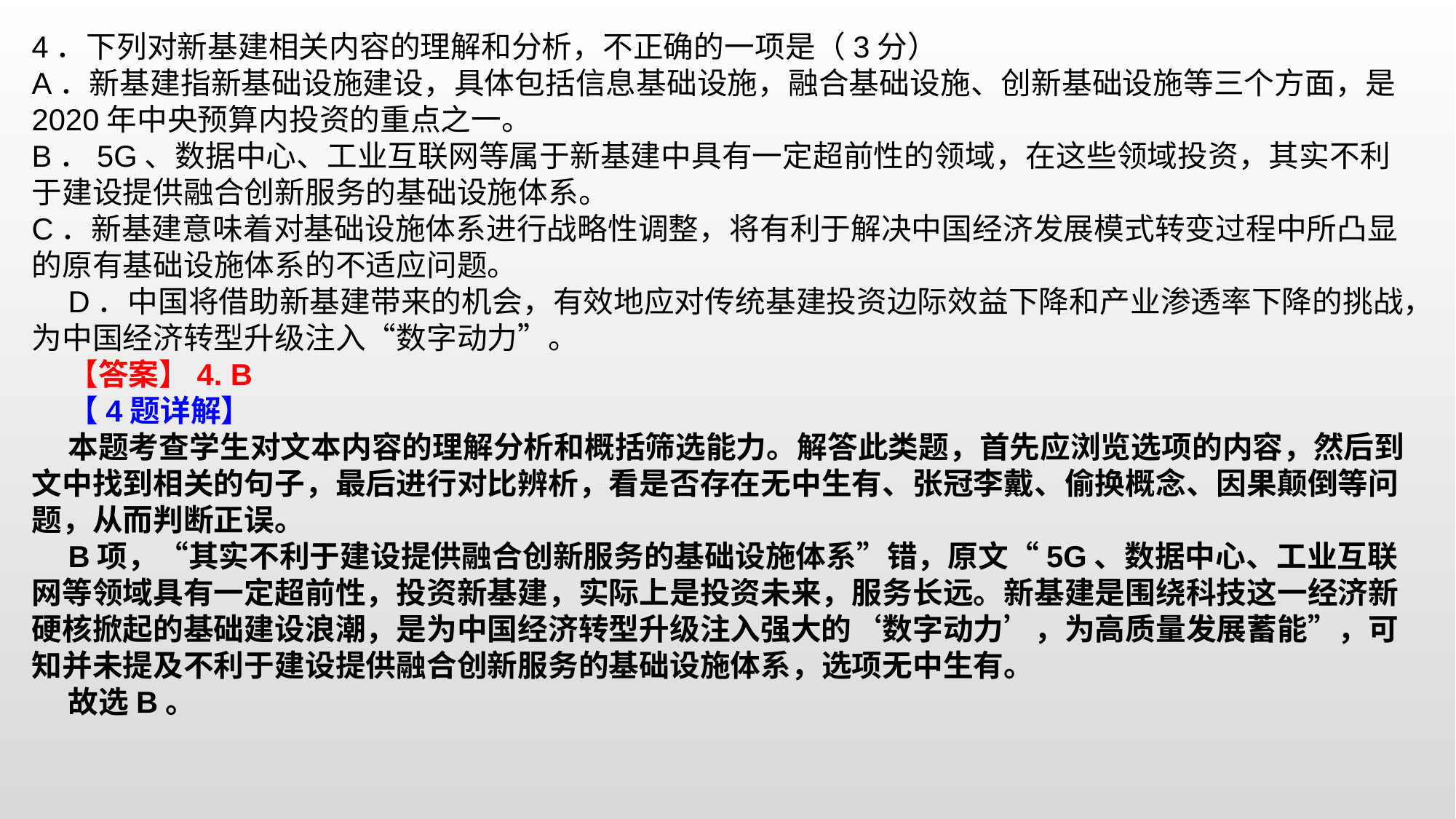

4．下列对新基建相关内容的理解和分析，不正确的一项是（3分）A．新基建指新基础设施建设，具体包括信息基础设施，融合基础设施、创新基础设施等三个方面，是2020年中央预算内投资的重点之一。B．5G、数据中心、工业互联网等属于新基建中具有一定超前性的领域，在这些领域投资，其实不利于建设提供融合创新服务的基础设施体系。C．新基建意味着对基础设施体系进行战略性调整，将有利于解决中国经济发展模式转变过程中所凸显的原有基础设施体系的不适应问题。D．中国将借助新基建带来的机会，有效地应对传统基建投资边际效益下降和产业渗透率下降的挑战，为中国经济转型升级注入“数字动力”。
【答案】4. B   【4题详解】
本题考查学生对文本内容的理解分析和概括筛选能力。解答此类题，首先应浏览选项的内容，然后到文中找到相关的句子，最后进行对比辨析，看是否存在无中生有、张冠李戴、偷换概念、因果颠倒等问题，从而判断正误。B项，“其实不利于建设提供融合创新服务的基础设施体系”错，原文“5G、数据中心、工业互联网等领域具有一定超前性，投资新基建，实际上是投资未来，服务长远。新基建是围绕科技这一经济新硬核掀起的基础建设浪潮，是为中国经济转型升级注入强大的‘数字动力’，为高质量发展蓄能”，可知并未提及不利于建设提供融合创新服务的基础设施体系，选项无中生有。故选B。